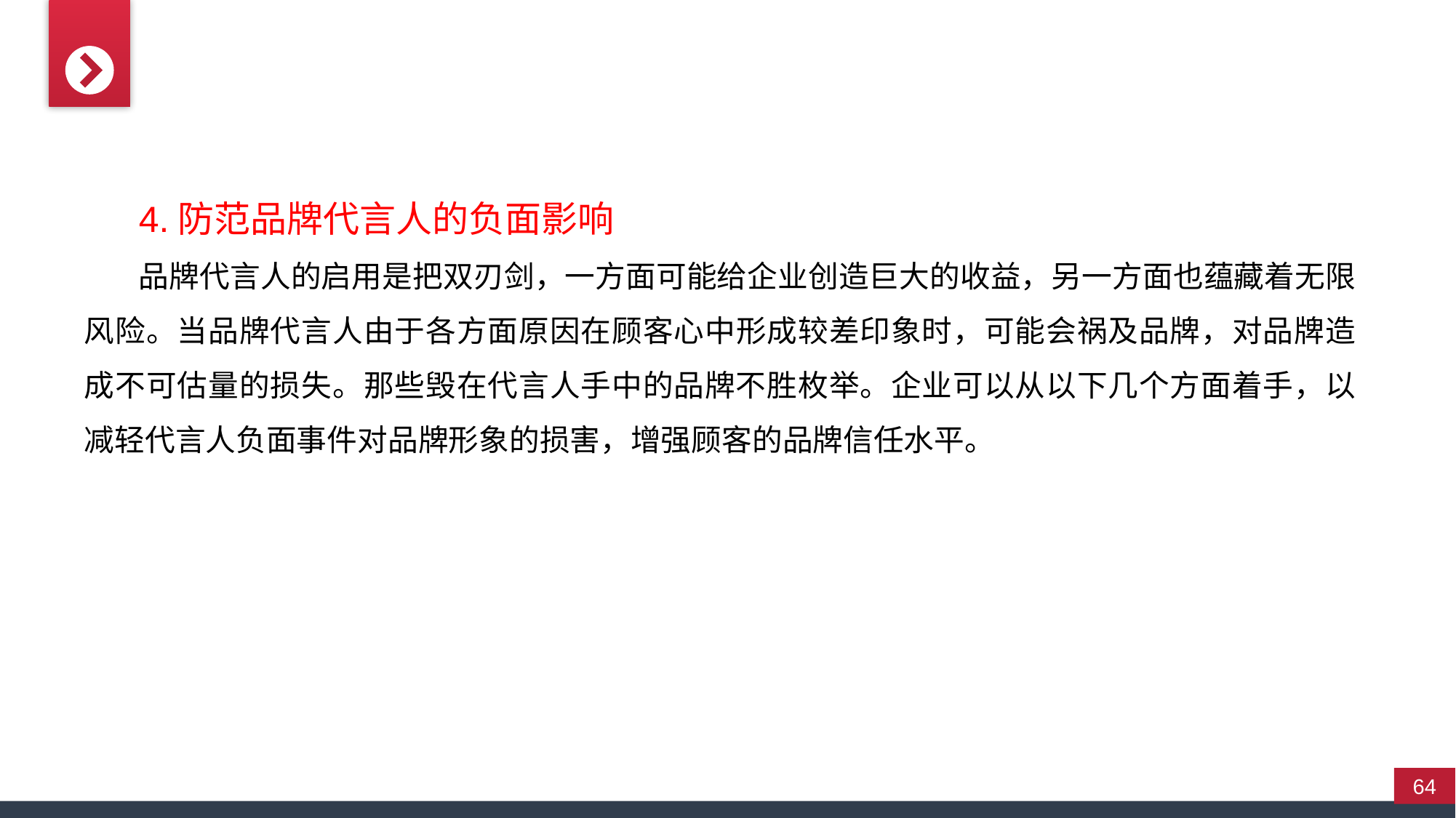

4.防范品牌代言人的负面影响
品牌代言人的启用是把双刃剑，一方面可能给企业创造巨大的收益，另一方面也蕴藏着无限风险。当品牌代言人由于各方面原因在顾客心中形成较差印象时，可能会祸及品牌，对品牌造成不可估量的损失。那些毁在代言人手中的品牌不胜枚举。企业可以从以下几个方面着手，以减轻代言人负面事件对品牌形象的损害，增强顾客的品牌信任水平。